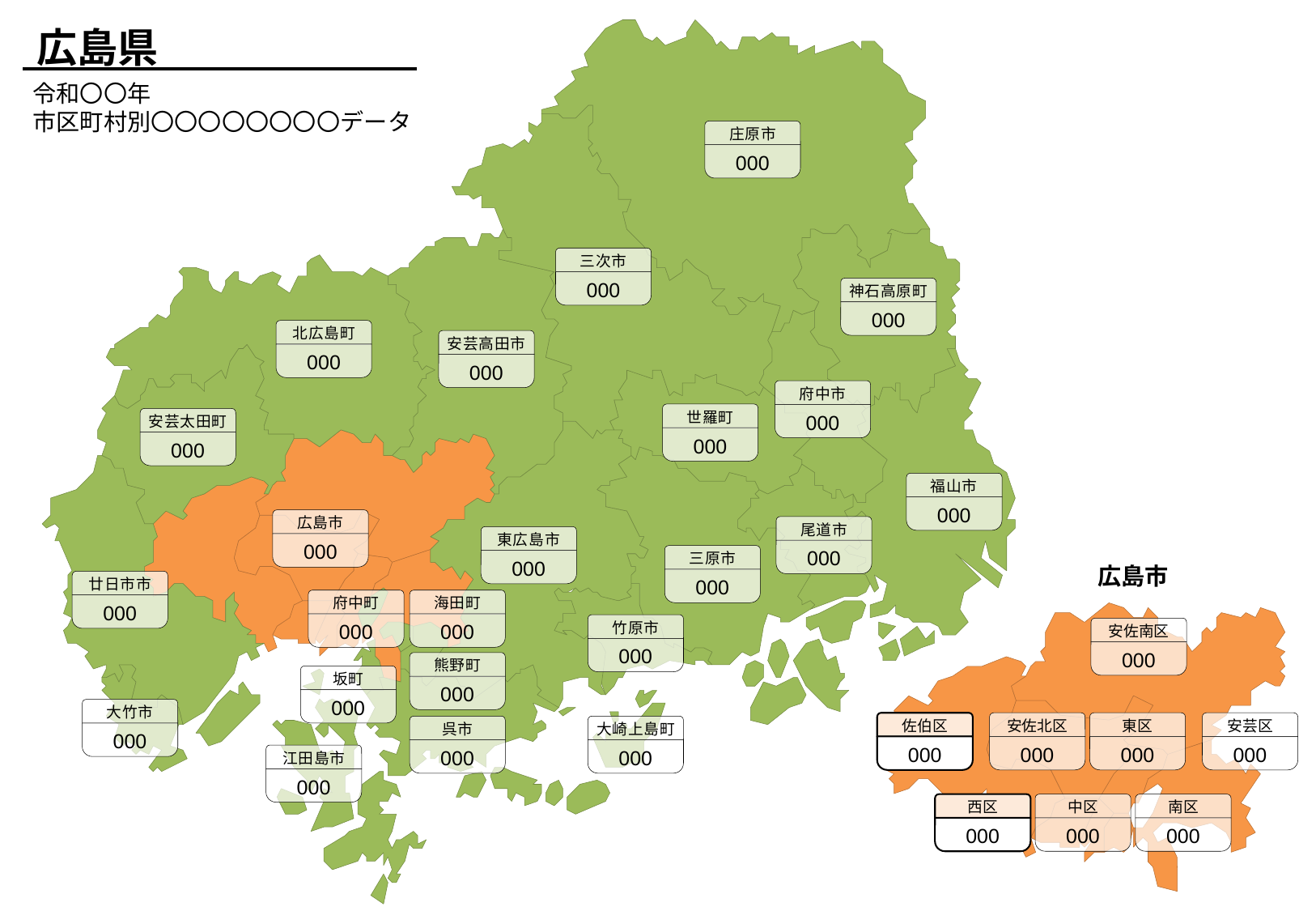

広島県

令和〇〇年
市区町村別〇〇〇〇〇〇〇〇データ
庄原市
000
三次市
000
神石高原町
000
北広島町
000
安芸高田市
000
府中市
000
世羅町
000
安芸太田町
000
福山市
000
広島市
000
尾道市
000
東広島市
000
三原市
000
広島市
廿日市市
000
府中町
000
海田町
000
竹原市
000
安佐南区
000
熊野町
000
坂町
000
大竹市
000
佐伯区
000
安佐北区
000
東区
000
安芸区
000
呉市
000
大崎上島町
000
江田島市
000
西区
000
中区
000
南区
000